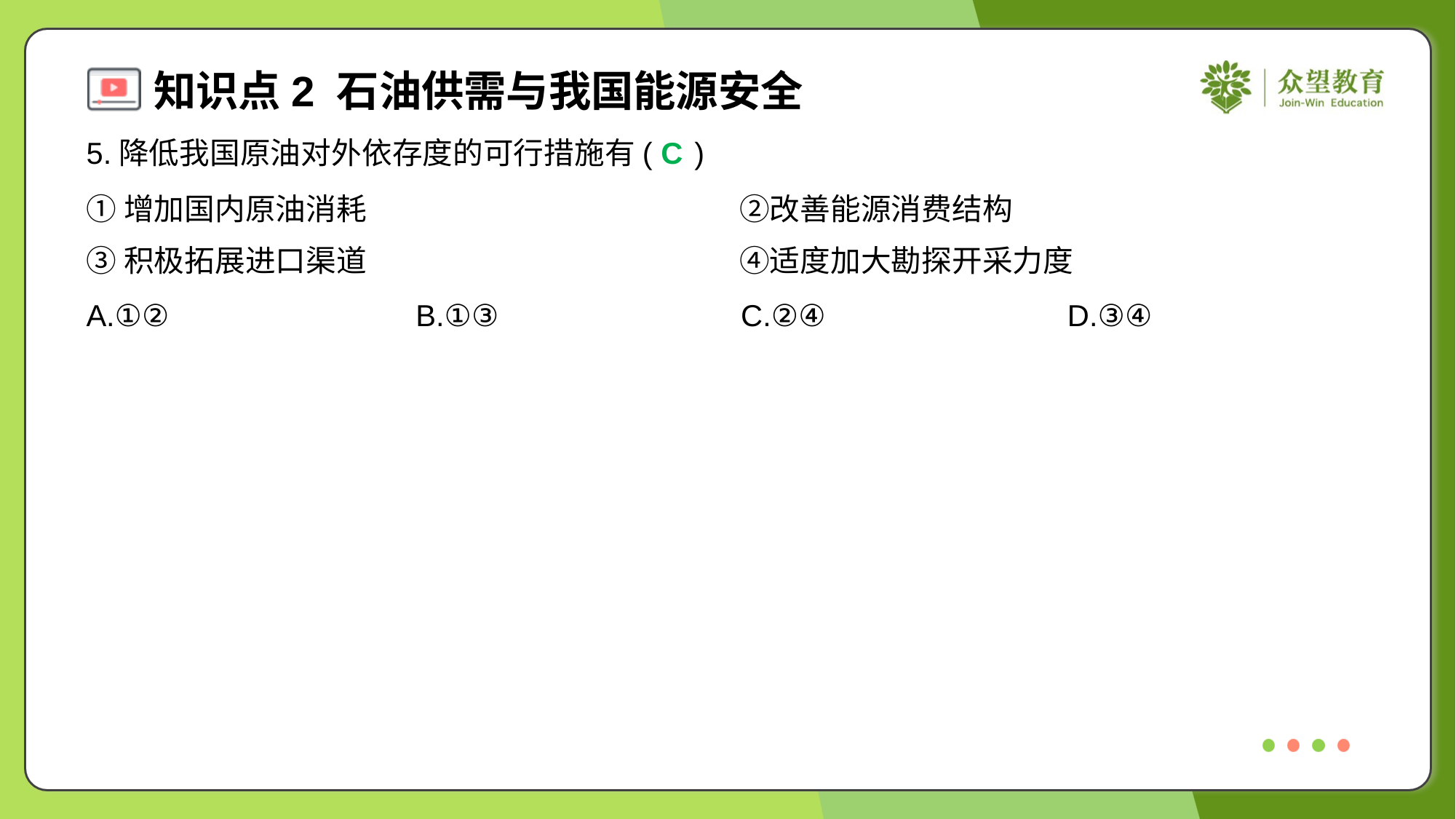

5.降低我国原油对外依存度的可行措施有(     )
C
①增加国内原油消耗	②改善能源消费结构
③积极拓展进口渠道	④适度加大勘探开采力度
A.①②	B.①③	C.②④	D.③④